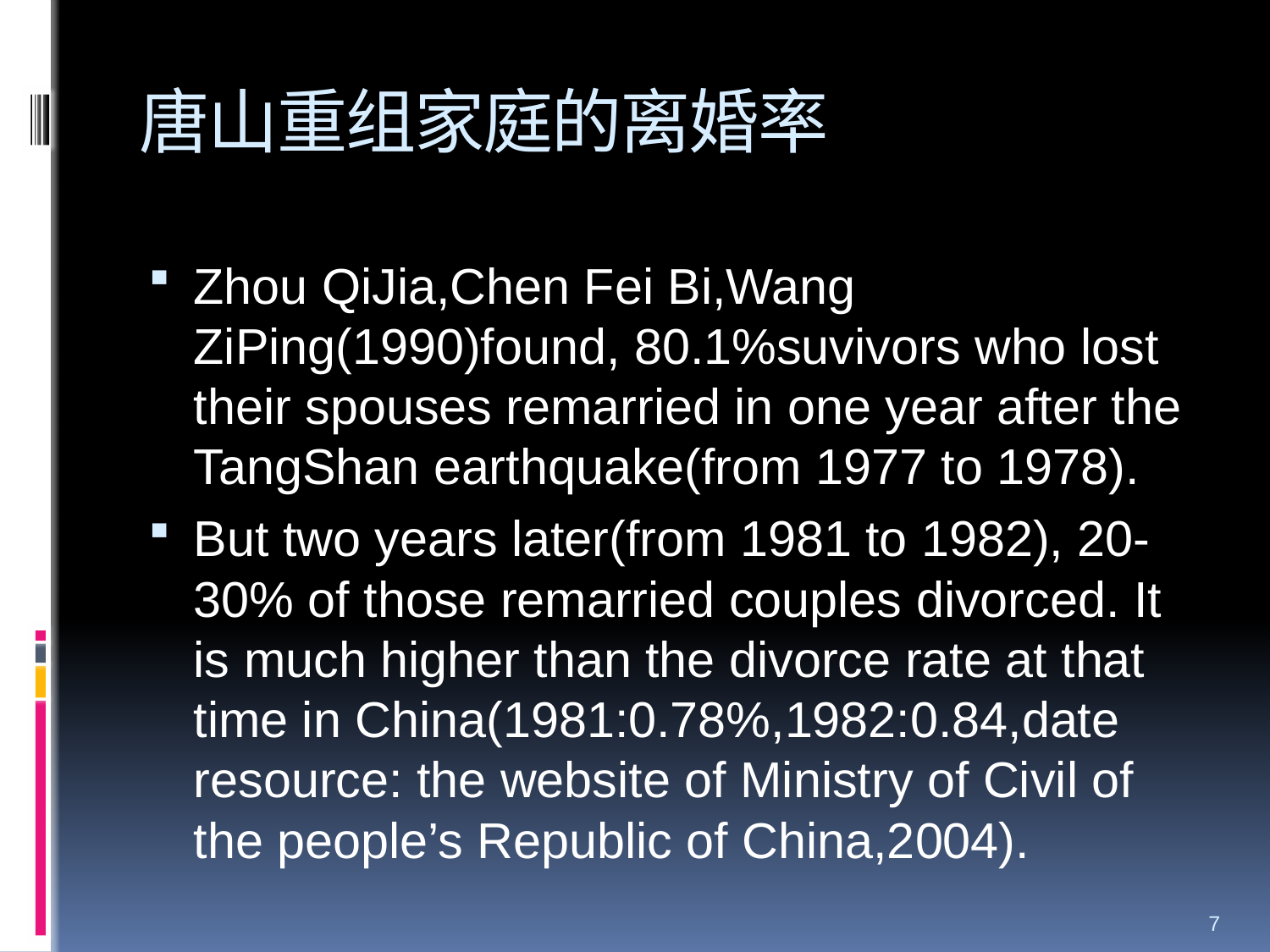

# 唐山重组家庭的离婚率
Zhou QiJia,Chen Fei Bi,Wang ZiPing(1990)found, 80.1%suvivors who lost their spouses remarried in one year after the TangShan earthquake(from 1977 to 1978).
But two years later(from 1981 to 1982), 20-30% of those remarried couples divorced. It is much higher than the divorce rate at that time in China(1981:0.78%,1982:0.84,date resource: the website of Ministry of Civil of the people’s Republic of China,2004).

7